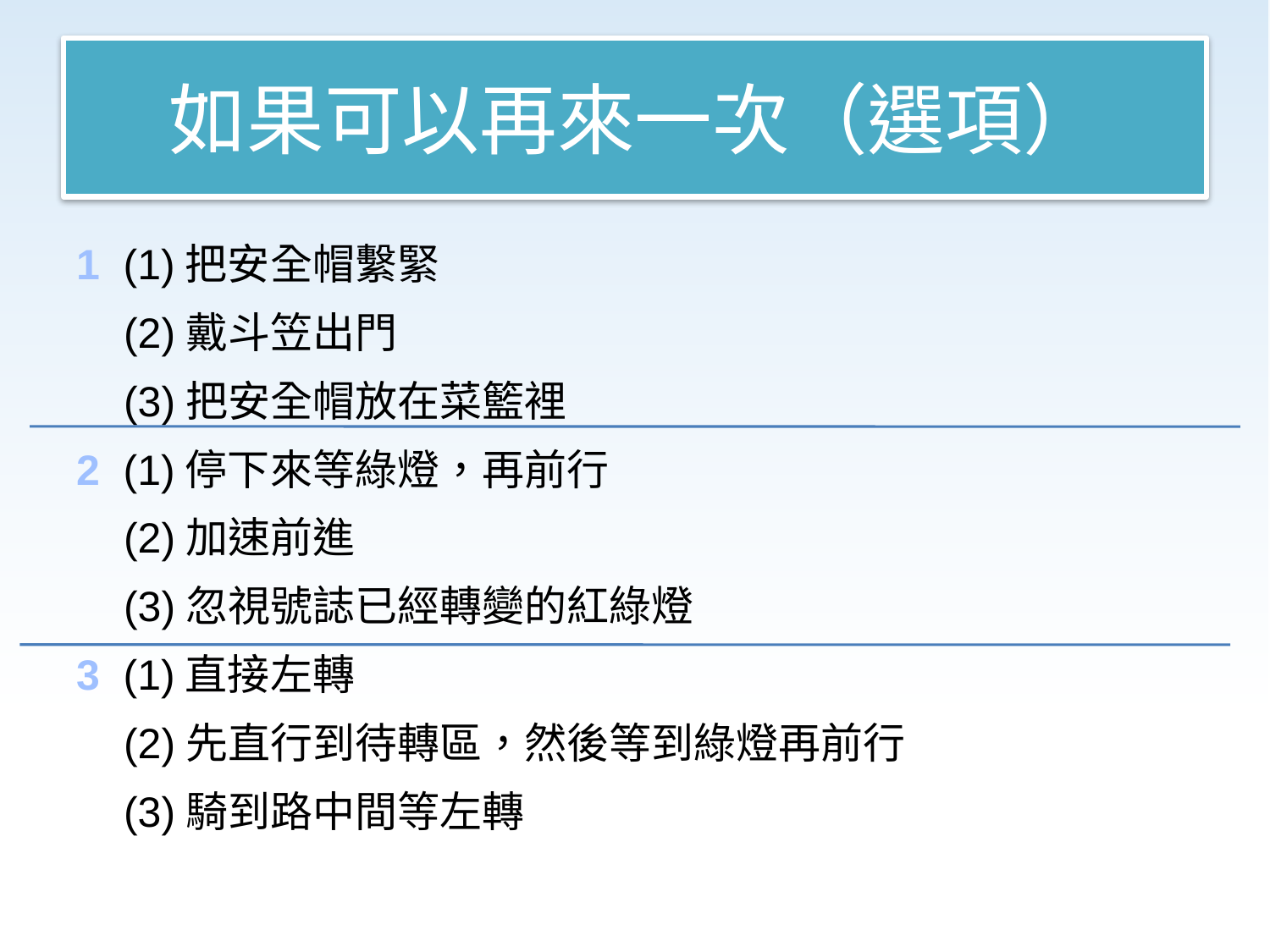

# 如果可以再來一次（選項）
1  (1)把安全帽繫緊
    (2)戴斗笠出門
    (3)把安全帽放在菜籃裡
2  (1)停下來等綠燈，再前行
    (2)加速前進
    (3)忽視號誌已經轉變的紅綠燈
3  (1)直接左轉
    (2)先直行到待轉區，然後等到綠燈再前行
    (3)騎到路中間等左轉